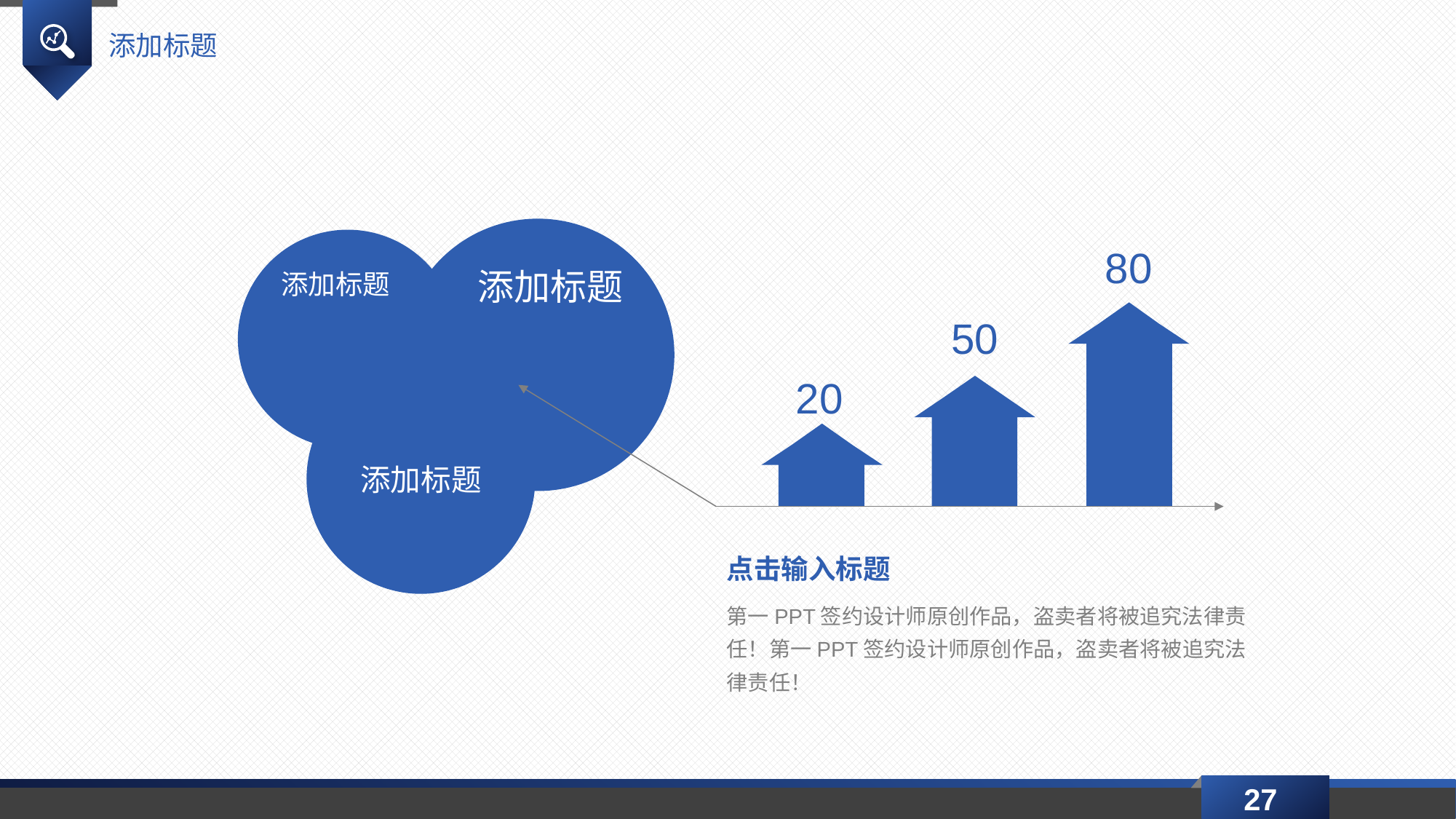

添加标题
添加标题
添加标题
80

50
添加标题
20

点击输入标题
第一PPT签约设计师原创作品，盗卖者将被追究法律责任！第一PPT签约设计师原创作品，盗卖者将被追究法律责任！

27

延时符